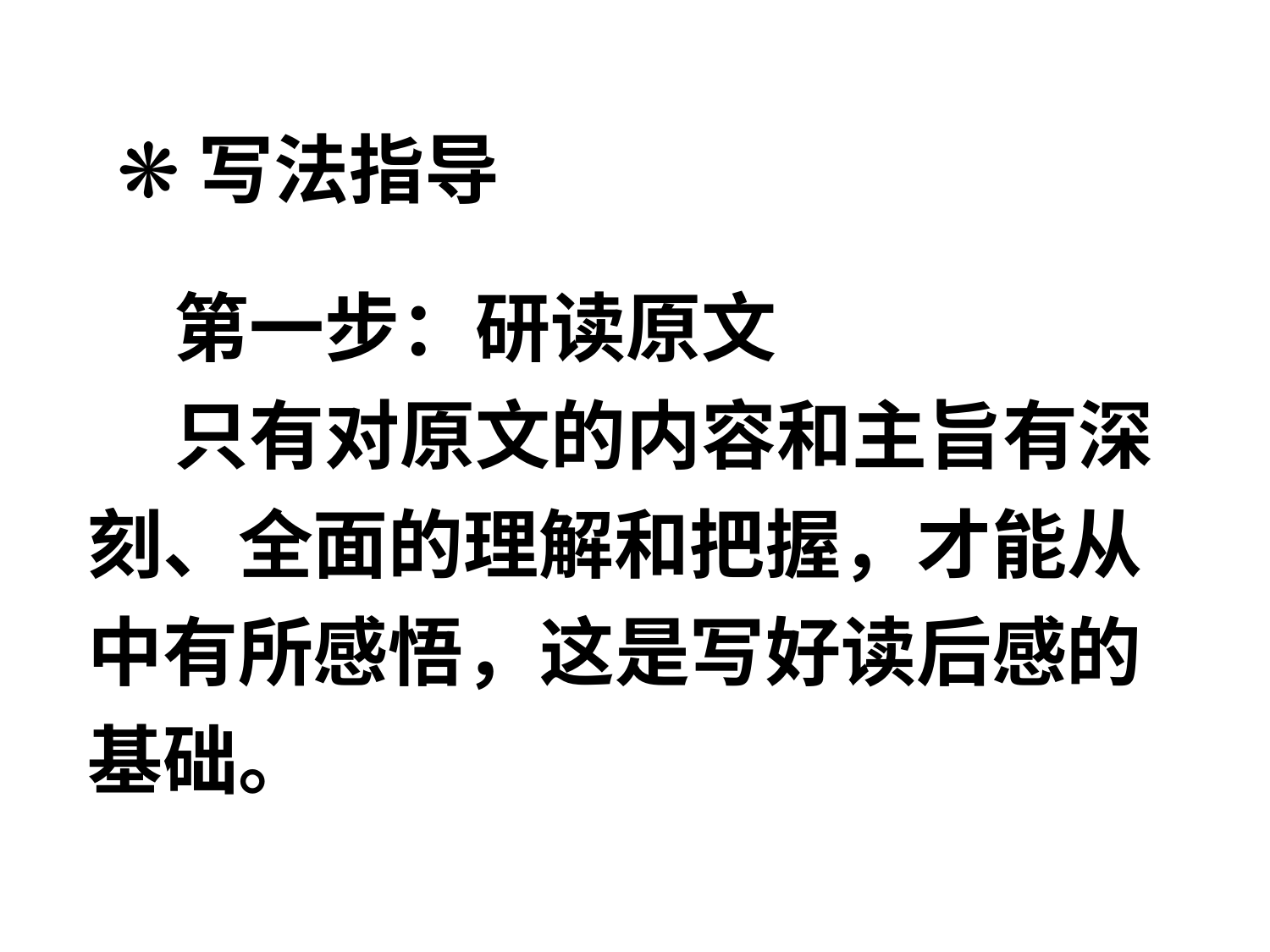

❋写法指导
    第一步：研读原文
    只有对原文的内容和主旨有深刻、全面的理解和把握，才能从中有所感悟，这是写好读后感的基础。